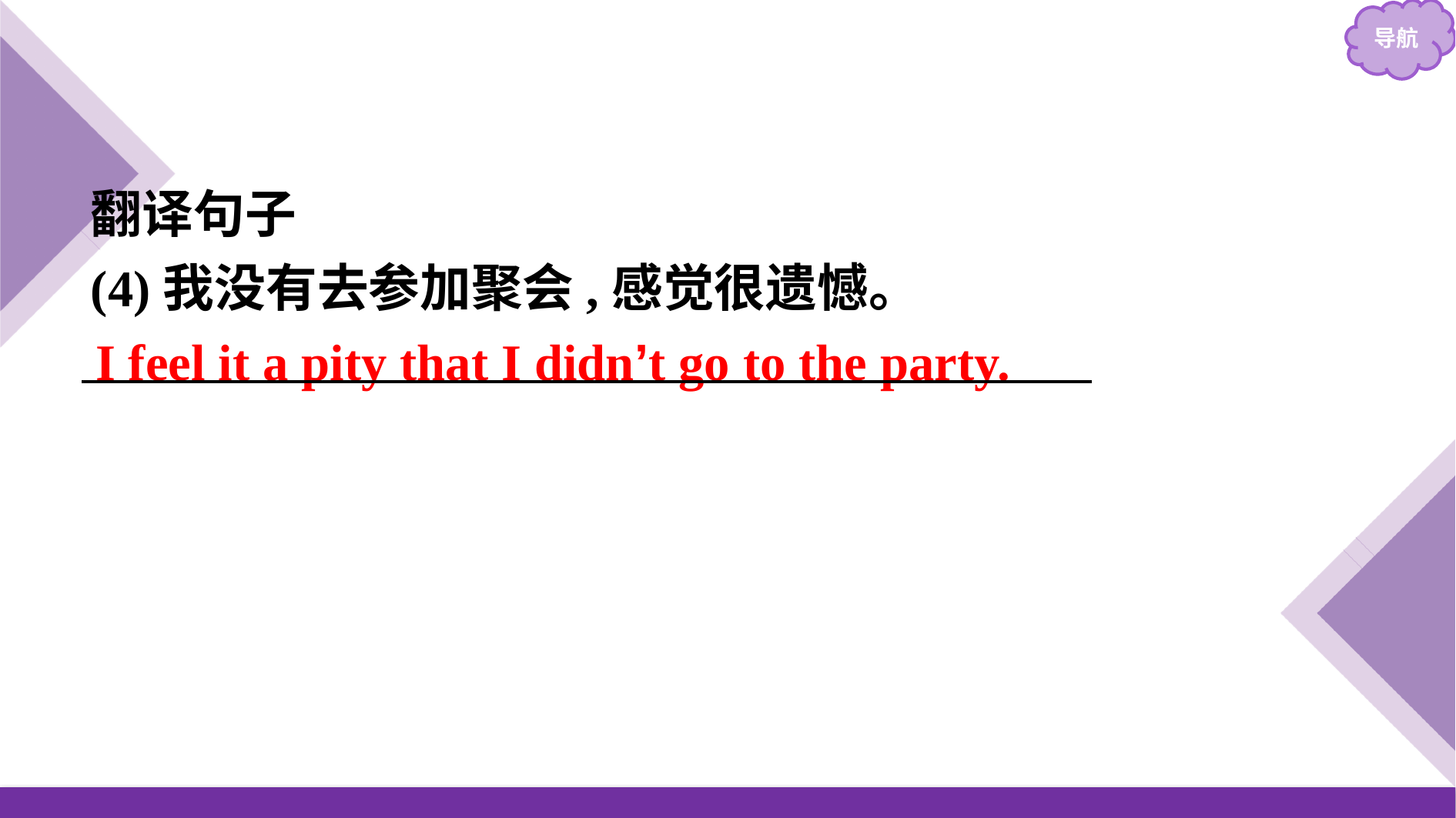

翻译句子
(4)我没有去参加聚会,感觉很遗憾。
I feel it a pity that I didn’t go to the party.